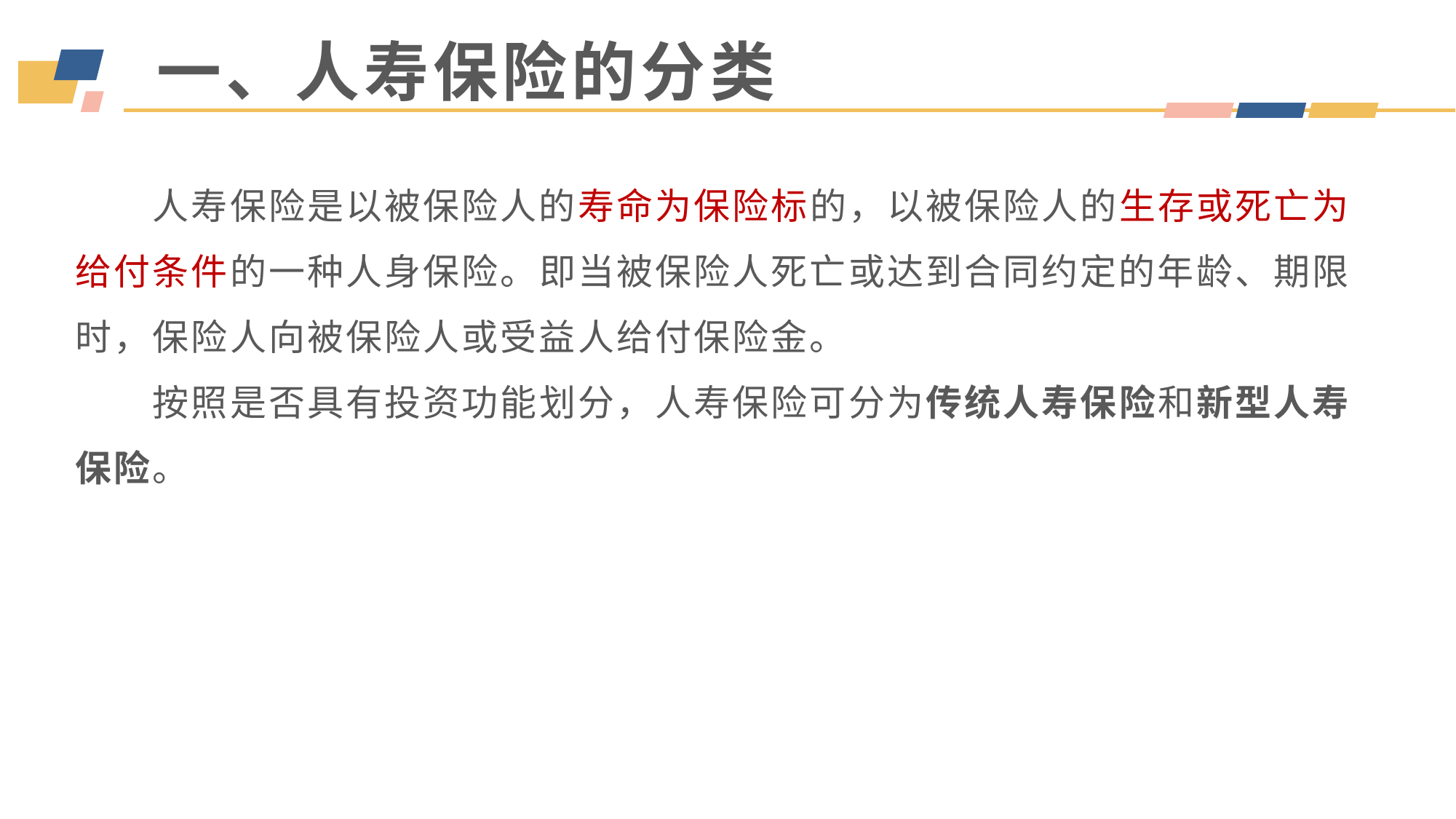

一、人寿保险的分类

　　人寿保险是以被保险人的寿命为保险标的，以被保险人的生存或死亡为给付条件的一种人身保险。即当被保险人死亡或达到合同约定的年龄、期限时，保险人向被保险人或受益人给付保险金。
　　按照是否具有投资功能划分，人寿保险可分为传统人寿保险和新型人寿保险。